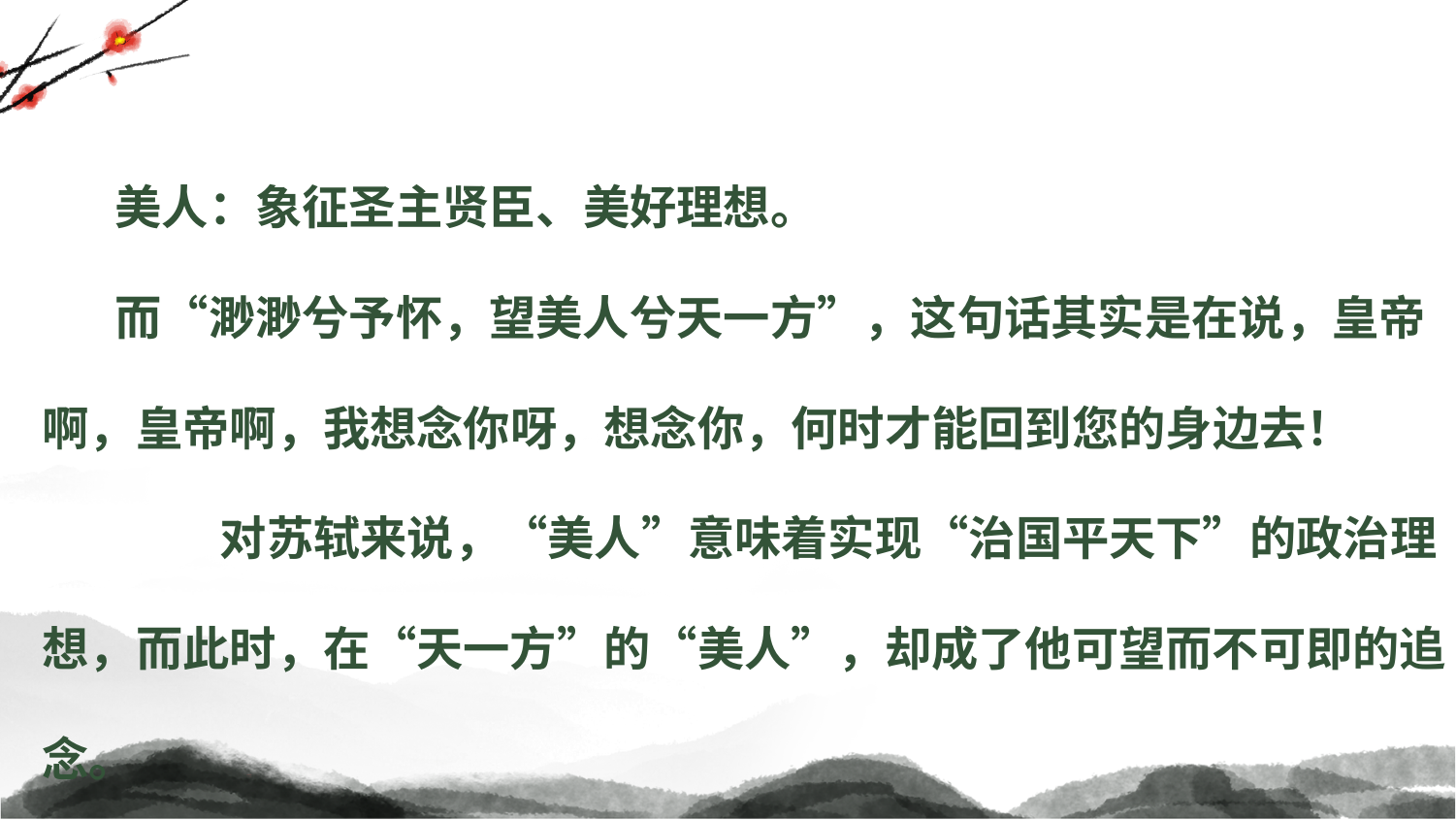

美人：象征圣主贤臣、美好理想。
而“渺渺兮予怀，望美人兮天一方”，这句话其实是在说，皇帝啊，皇帝啊，我想念你呀，想念你，何时才能回到您的身边去！
        对苏轼来说，“美人”意味着实现“治国平天下”的政治理想，而此时，在“天一方”的“美人”，却成了他可望而不可即的追念。